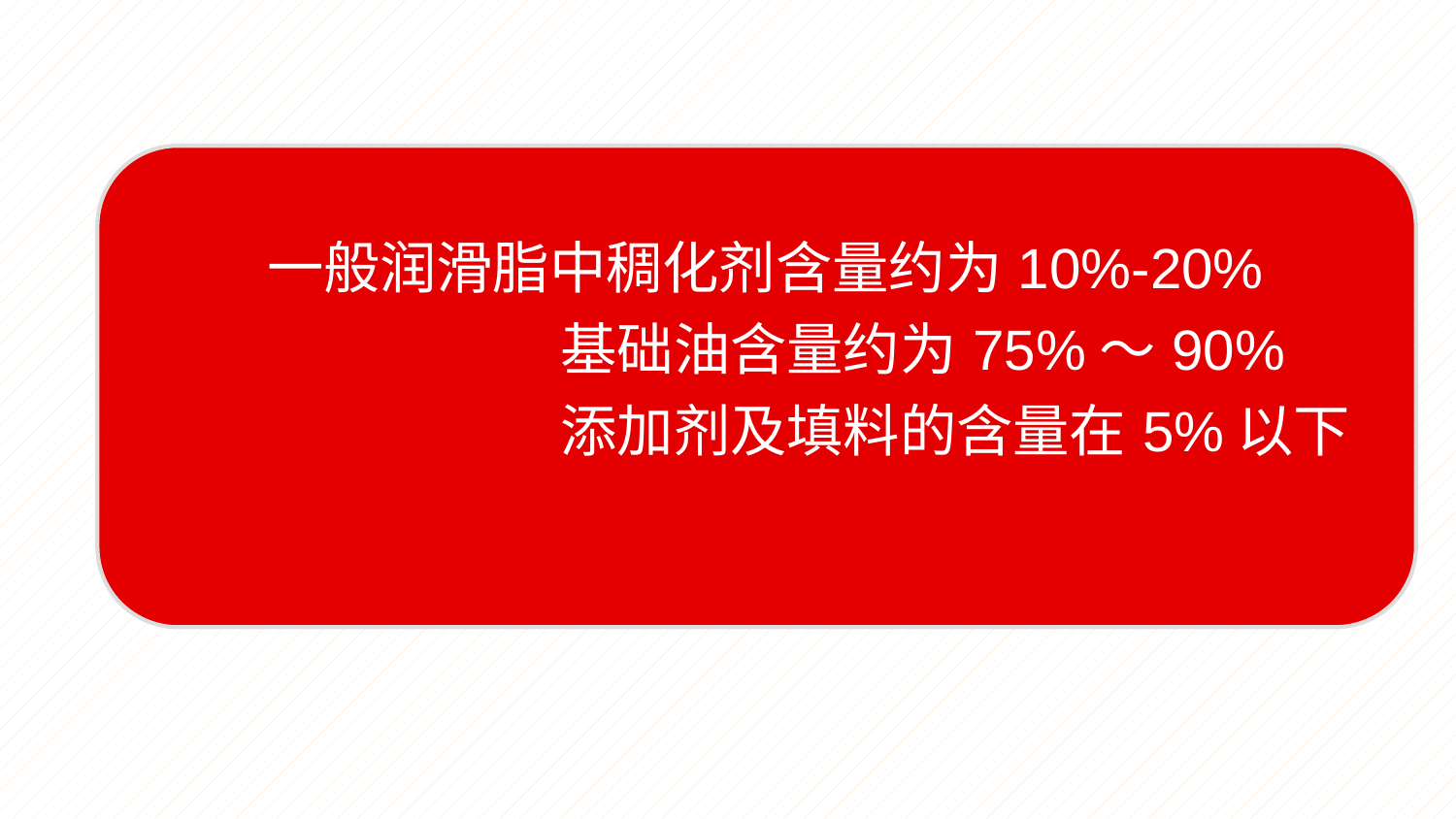

一般润滑脂中稠化剂含量约为10%-20%
                      基础油含量约为75%～90%
                      添加剂及填料的含量在5%以下